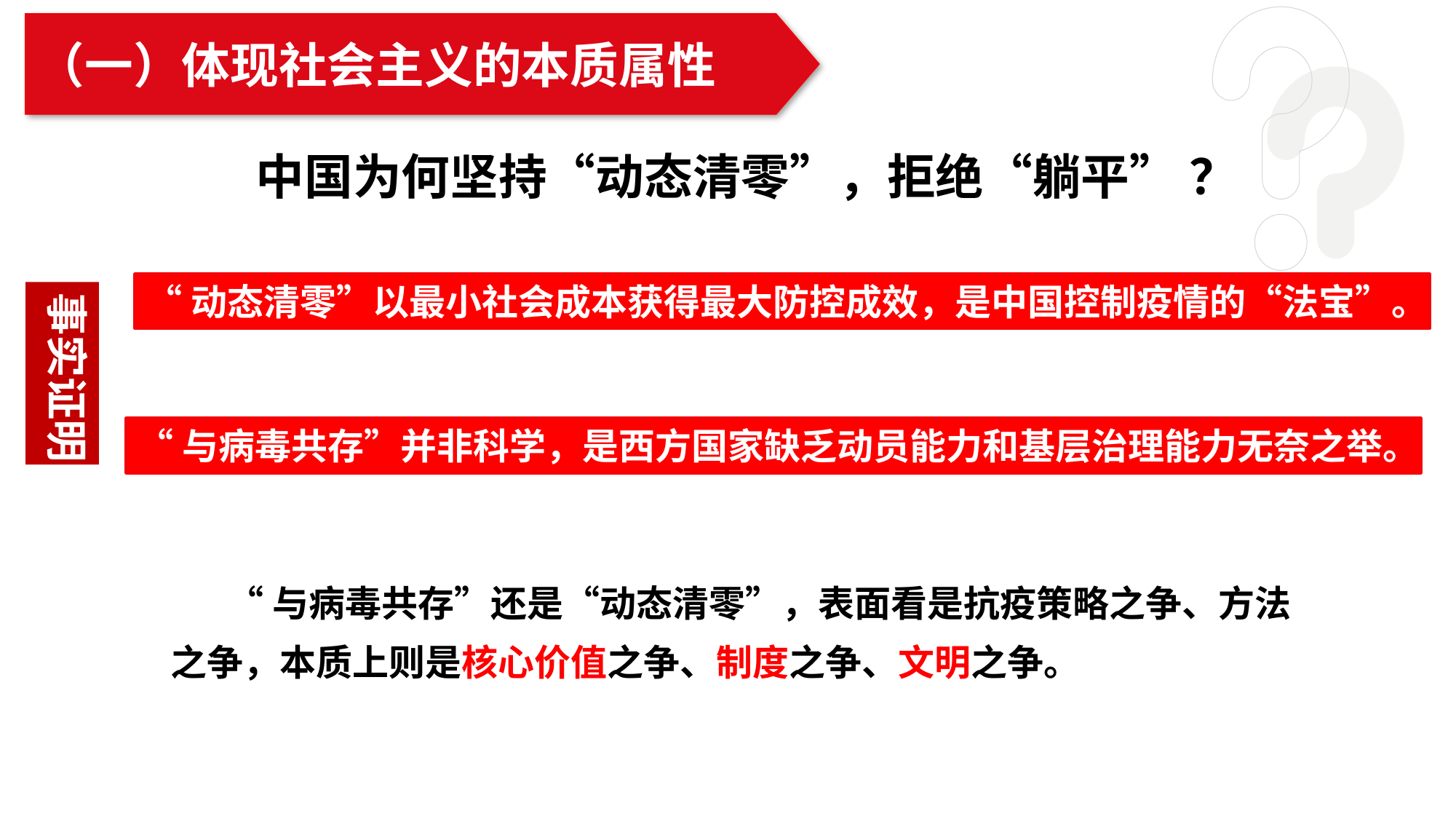

（一）体现社会主义的本质属性
中国为何坚持“动态清零”，拒绝“躺平” ？

“动态清零”以最小社会成本获得最大防控成效，是中国控制疫情的“法宝”。
事实证明
“与病毒共存”并非科学，是西方国家缺乏动员能力和基层治理能力无奈之举。
      “与病毒共存”还是“动态清零”，表面看是抗疫策略之争、方法之争，本质上则是核心价值之争、制度之争、文明之争。